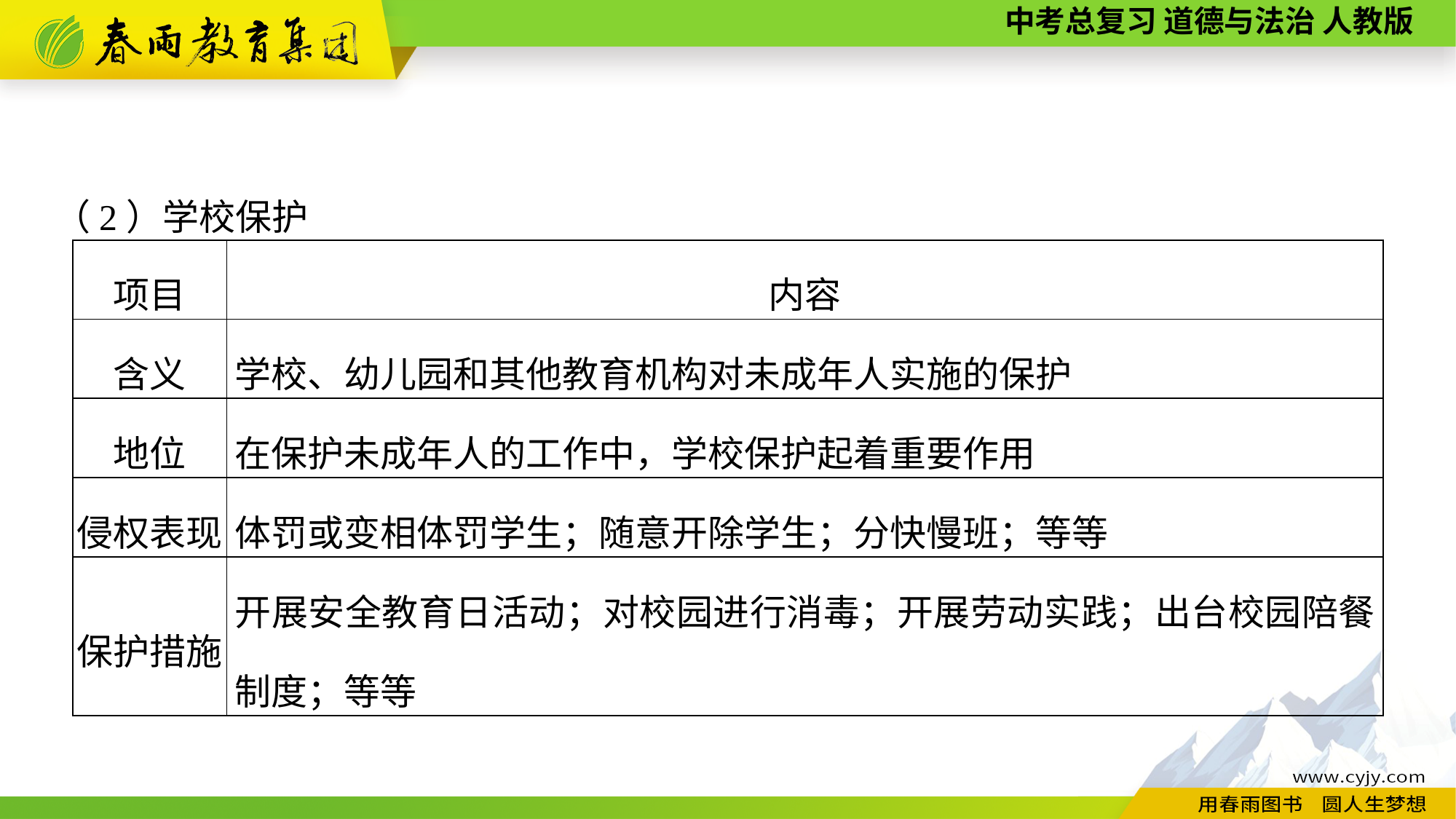

（2）学校保护
| 项目 | 内容 |
| --- | --- |
| 含义 | 学校、幼儿园和其他教育机构对未成年人实施的保护 |
| 地位 | 在保护未成年人的工作中，学校保护起着重要作用 |
| 侵权表现 | 体罚或变相体罚学生；随意开除学生；分快慢班；等等 |
| 保护措施 | 开展安全教育日活动；对校园进行消毒；开展劳动实践；出台校园陪餐制度；等等 |